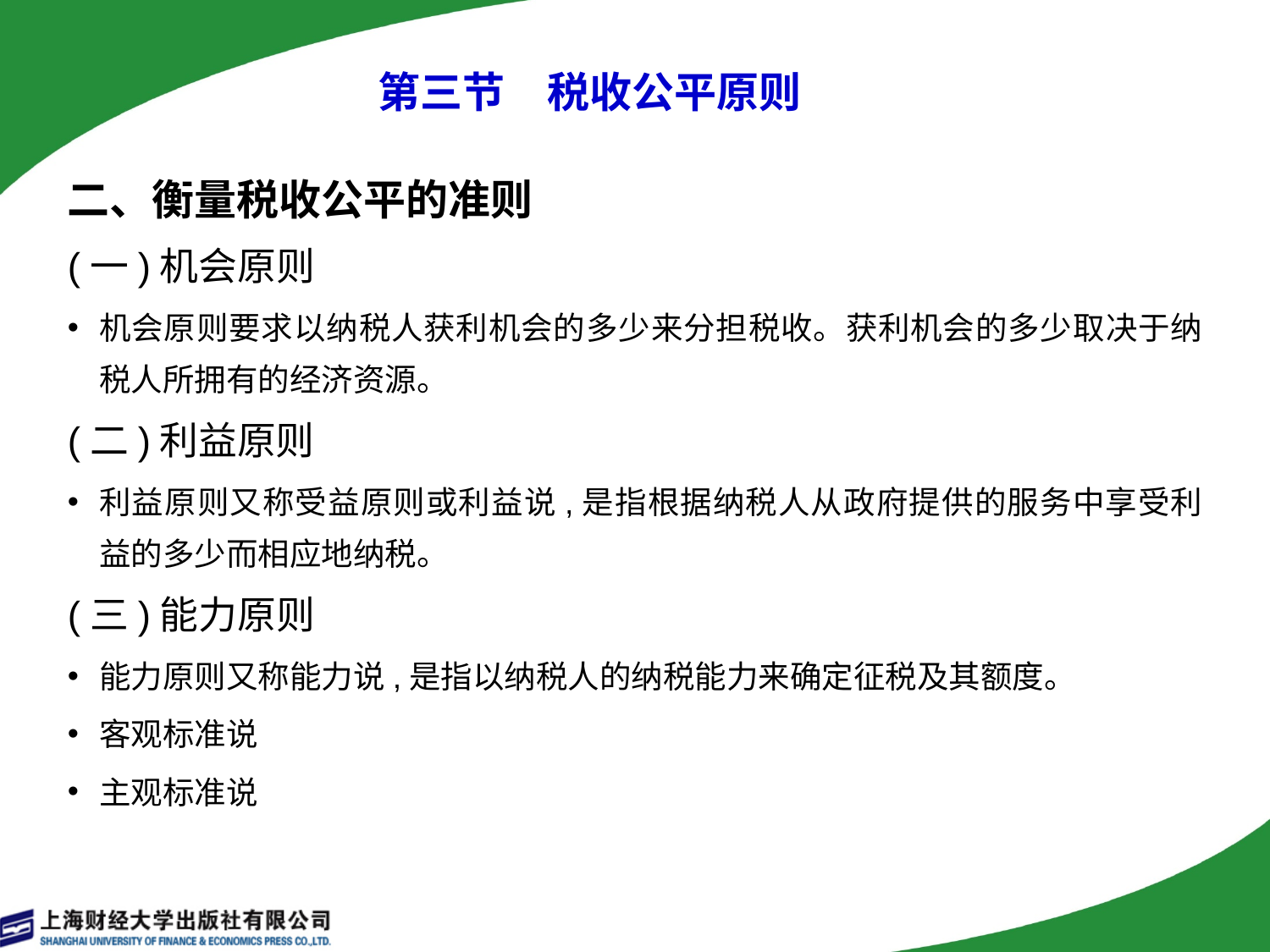

# 第三节　税收公平原则
二、衡量税收公平的准则
(一)机会原则
机会原则要求以纳税人获利机会的多少来分担税收。获利机会的多少取决于纳税人所拥有的经济资源。
(二)利益原则
利益原则又称受益原则或利益说,是指根据纳税人从政府提供的服务中享受利益的多少而相应地纳税。
(三)能力原则
能力原则又称能力说,是指以纳税人的纳税能力来确定征税及其额度。
客观标准说
主观标准说